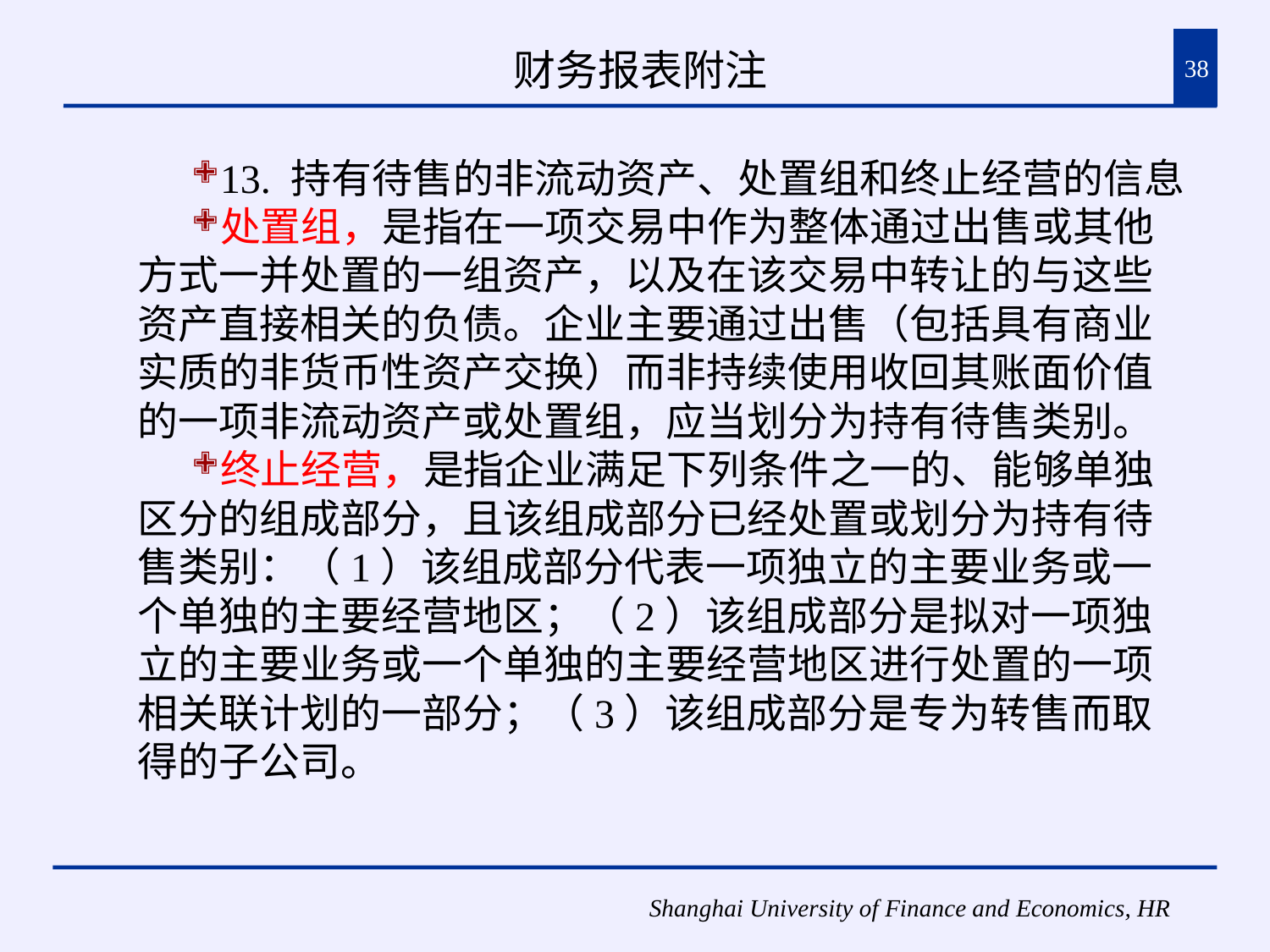

# 财务报表附注
38
13. 持有待售的非流动资产、处置组和终止经营的信息
处置组，是指在一项交易中作为整体通过出售或其他方式一并处置的一组资产，以及在该交易中转让的与这些资产直接相关的负债。企业主要通过出售（包括具有商业实质的非货币性资产交换）而非持续使用收回其账面价值的一项非流动资产或处置组，应当划分为持有待售类别。
终止经营，是指企业满足下列条件之一的、能够单独区分的组成部分，且该组成部分已经处置或划分为持有待售类别：（1）该组成部分代表一项独立的主要业务或一个单独的主要经营地区；（2）该组成部分是拟对一项独立的主要业务或一个单独的主要经营地区进行处置的一项相关联计划的一部分；（3）该组成部分是专为转售而取得的子公司。